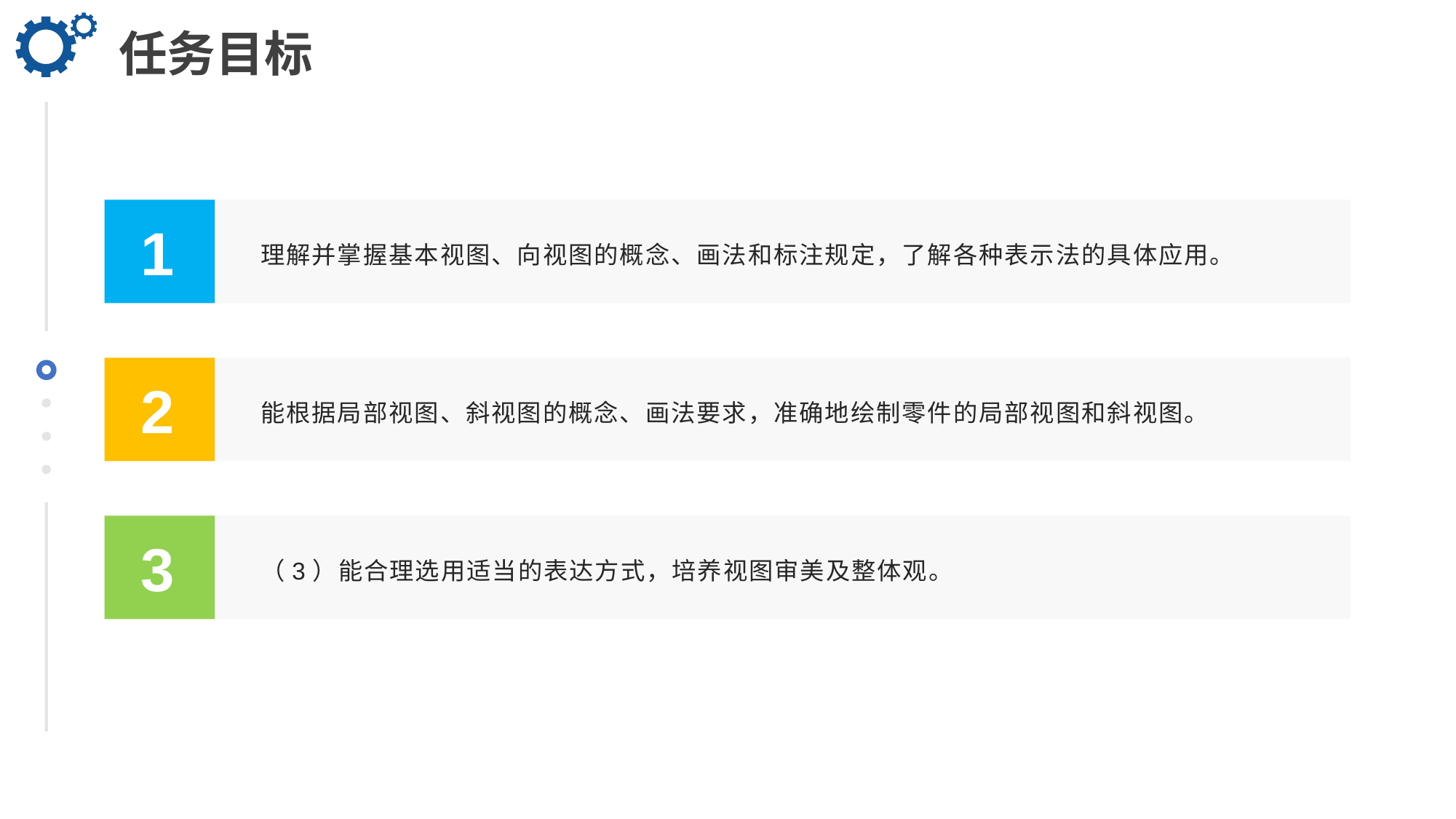

任务目标

理解并掌握基本视图、向视图的概念、画法和标注规定，了解各种表示法的具体应用。
1

能根据局部视图、斜视图的概念、画法要求，准确地绘制零件的局部视图和斜视图。
2

（3）能合理选用适当的表达方式，培养视图审美及整体观。
3
6